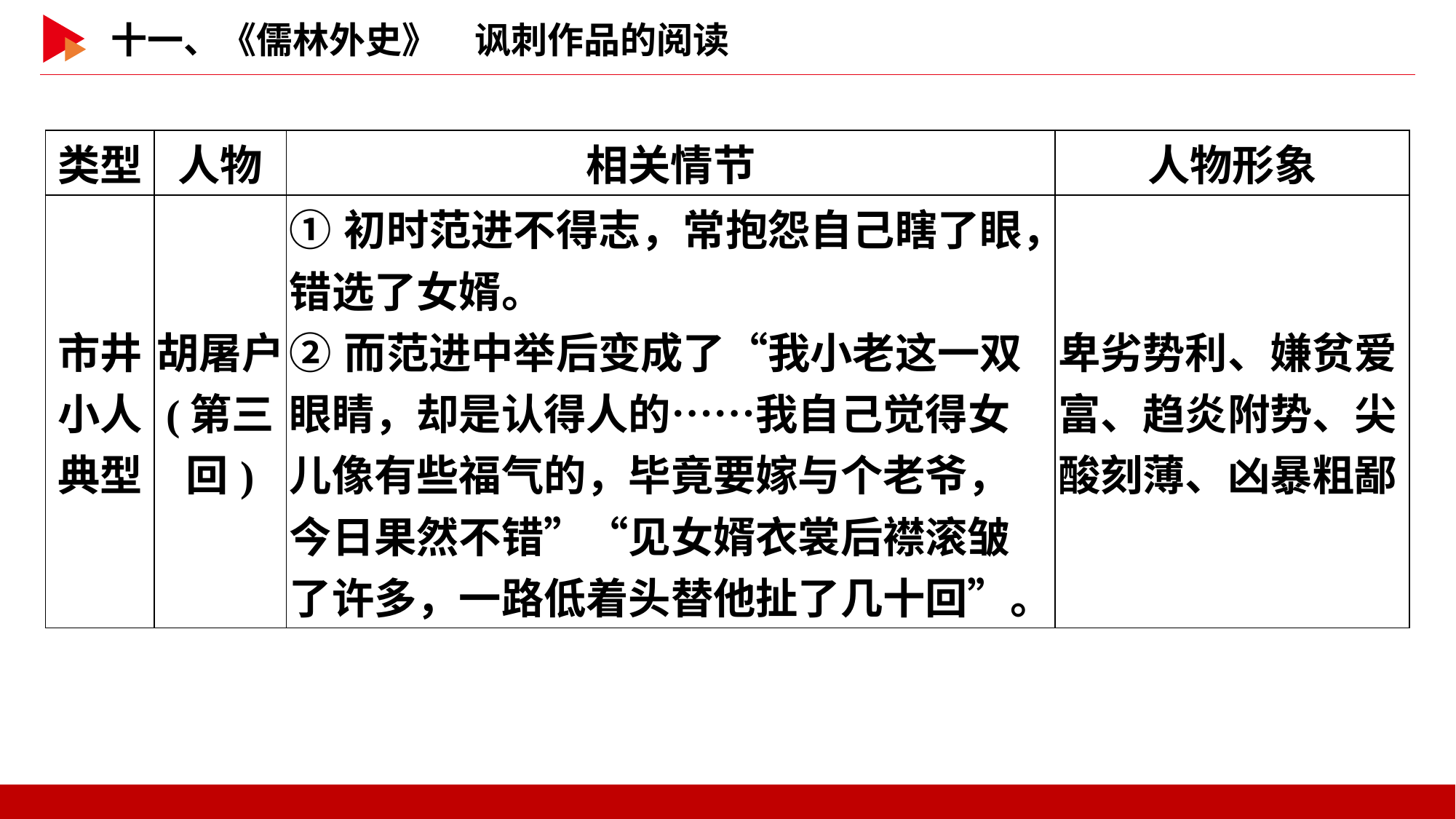

| 类型 | 人物 | 相关情节 | 人物形象 |
| --- | --- | --- | --- |
| 市井 小人 典型 | 胡屠户 (第三回) | ①初时范进不得志，常抱怨自己瞎了眼，错选了女婿。 ②而范进中举后变成了“我小老这一双眼睛，却是认得人的……我自己觉得女儿像有些福气的，毕竟要嫁与个老爷，今日果然不错”“见女婿衣裳后襟滚皱了许多，一路低着头替他扯了几十回”。 | 卑劣势利、嫌贫爱富、趋炎附势、尖酸刻薄、凶暴粗鄙 |